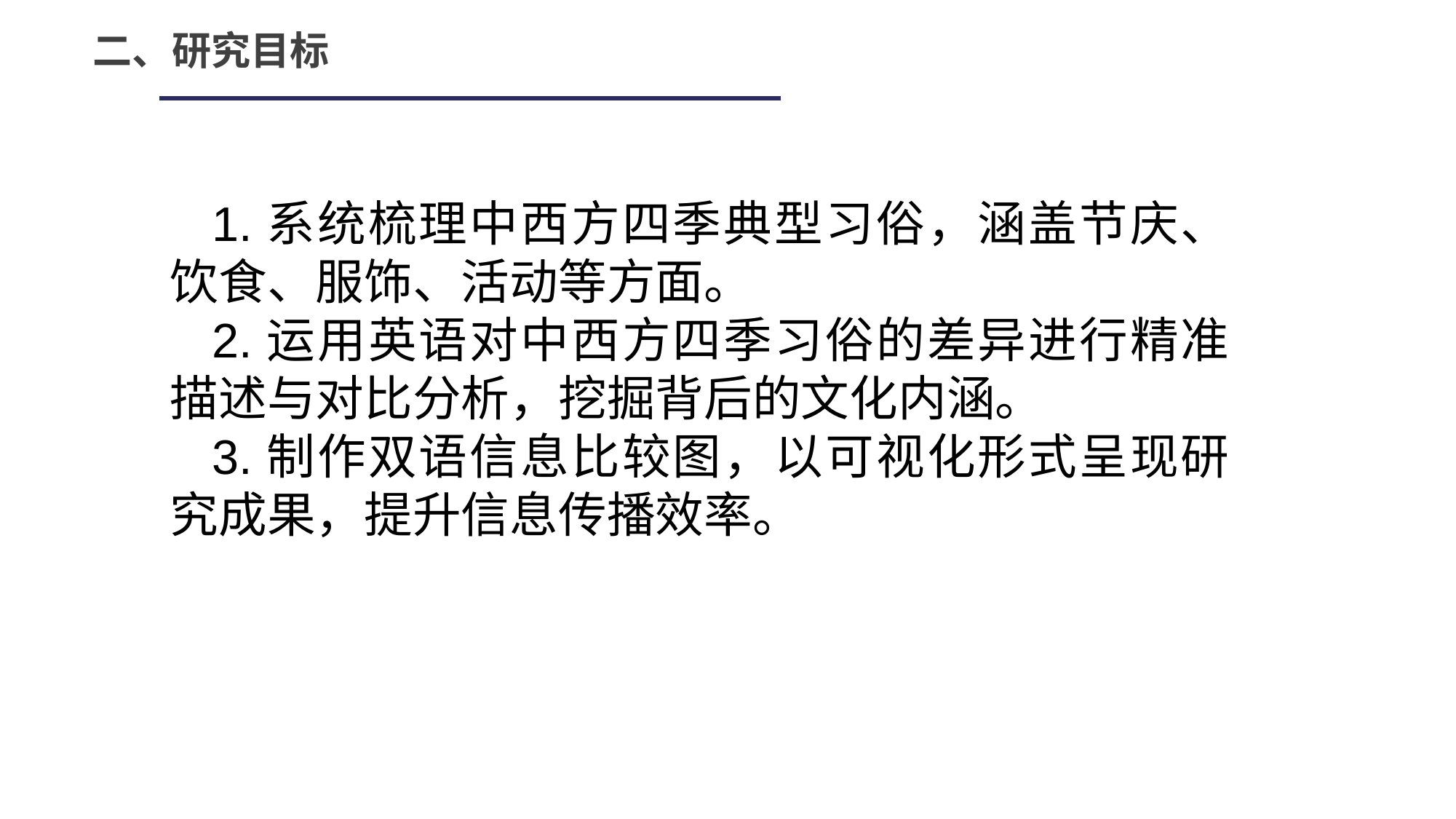

二、研究目标

1.系统梳理中西方四季典型习俗，涵盖节庆、饮食、服饰、活动等方面。
2.运用英语对中西方四季习俗的差异进行精准描述与对比分析，挖掘背后的文化内涵。
3.制作双语信息比较图，以可视化形式呈现研究成果，提升信息传播效率。